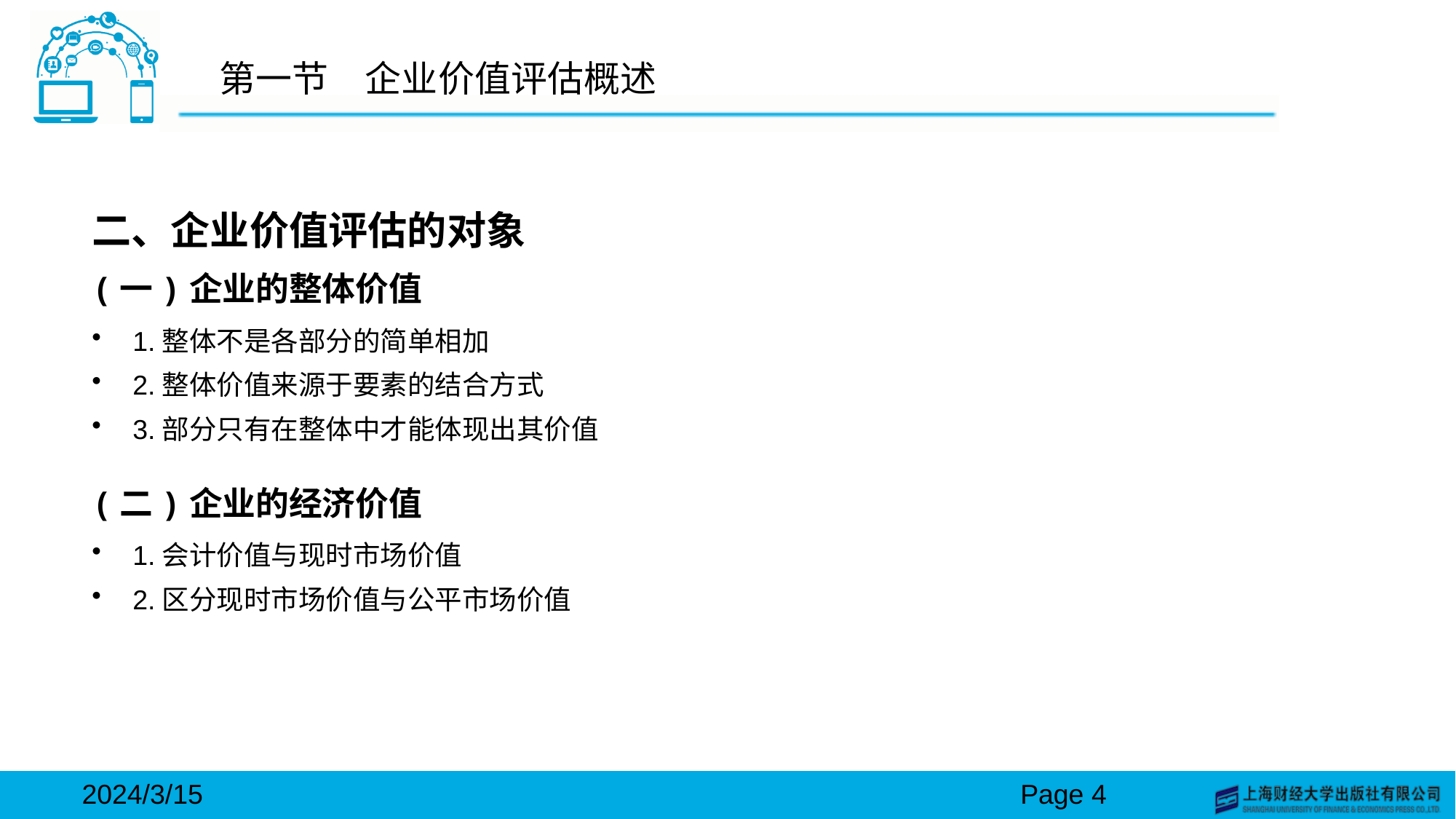

# 第一节　企业价值评估概述
二、企业价值评估的对象
(一)企业的整体价值
1.整体不是各部分的简单相加
2.整体价值来源于要素的结合方式
3.部分只有在整体中才能体现出其价值
(二)企业的经济价值
1.会计价值与现时市场价值
2.区分现时市场价值与公平市场价值

2024/3/15
Page 4